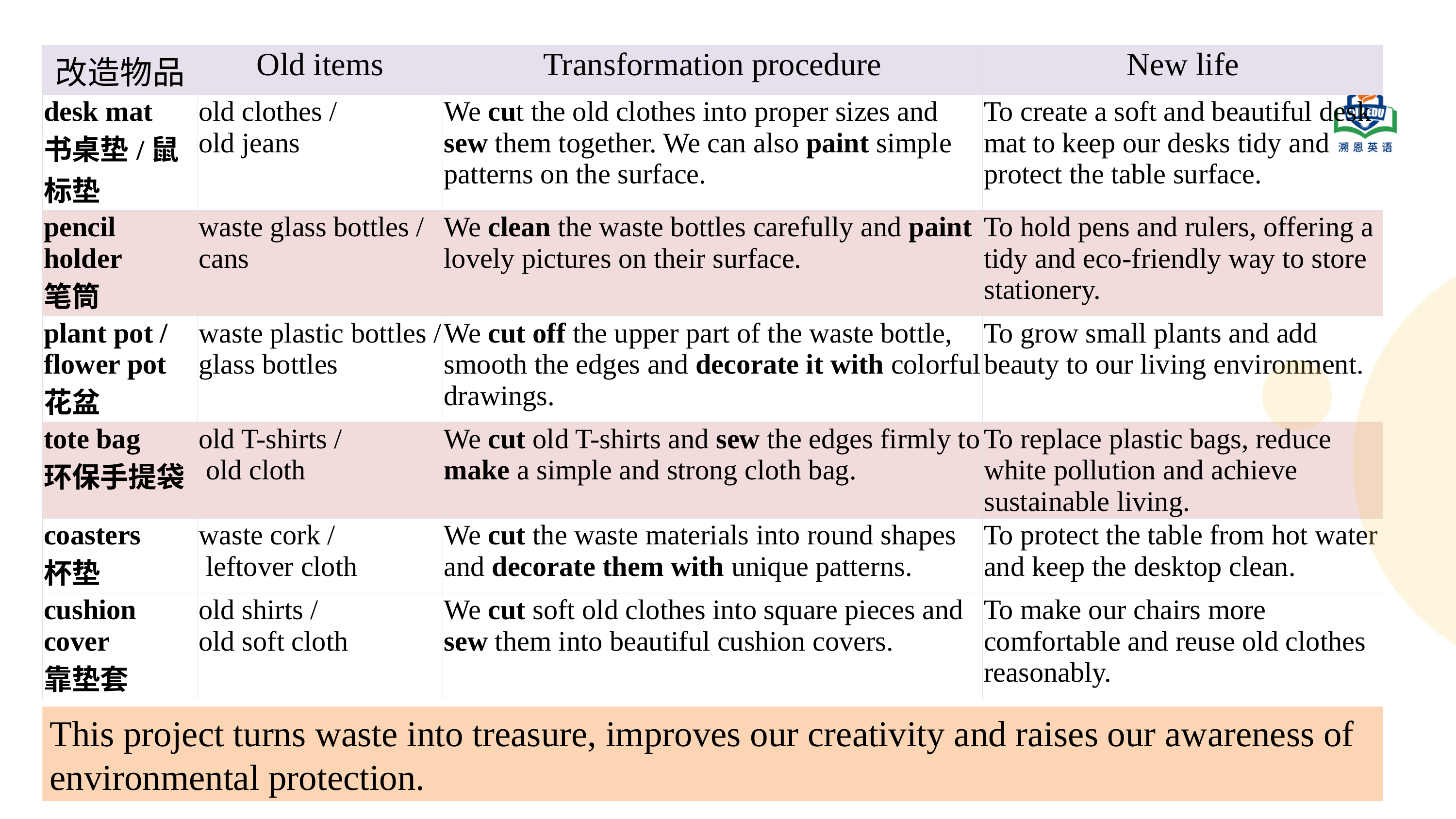

| 改造物品 | Old items | Transformation procedure | New life |
| --- | --- | --- | --- |
| desk mat 书桌垫/鼠标垫 | old clothes / old jeans | We cut the old clothes into proper sizes and sew them together. We can also paint simple patterns on the surface. | To create a soft and beautiful desk mat to keep our desks tidy and protect the table surface. |
| pencil holder 笔筒 | waste glass bottles / cans | We clean the waste bottles carefully and paint lovely pictures on their surface. | To hold pens and rulers, offering a tidy and eco-friendly way to store stationery. |
| plant pot / flower pot 花盆 | waste plastic bottles / glass bottles | We cut off the upper part of the waste bottle, smooth the edges and decorate it with colorful drawings. | To grow small plants and add beauty to our living environment. |
| tote bag 环保手提袋 | old T-shirts / old cloth | We cut old T-shirts and sew the edges firmly to make a simple and strong cloth bag. | To replace plastic bags, reduce white pollution and achieve sustainable living. |
| coasters 杯垫 | waste cork / leftover cloth | We cut the waste materials into round shapes and decorate them with unique patterns. | To protect the table from hot water and keep the desktop clean. |
| cushion cover 靠垫套 | old shirts / old soft cloth | We cut soft old clothes into square pieces and sew them into beautiful cushion covers. | To make our chairs more comfortable and reuse old clothes reasonably. |

This project turns waste into treasure, improves our creativity and raises our awareness of environmental protection.